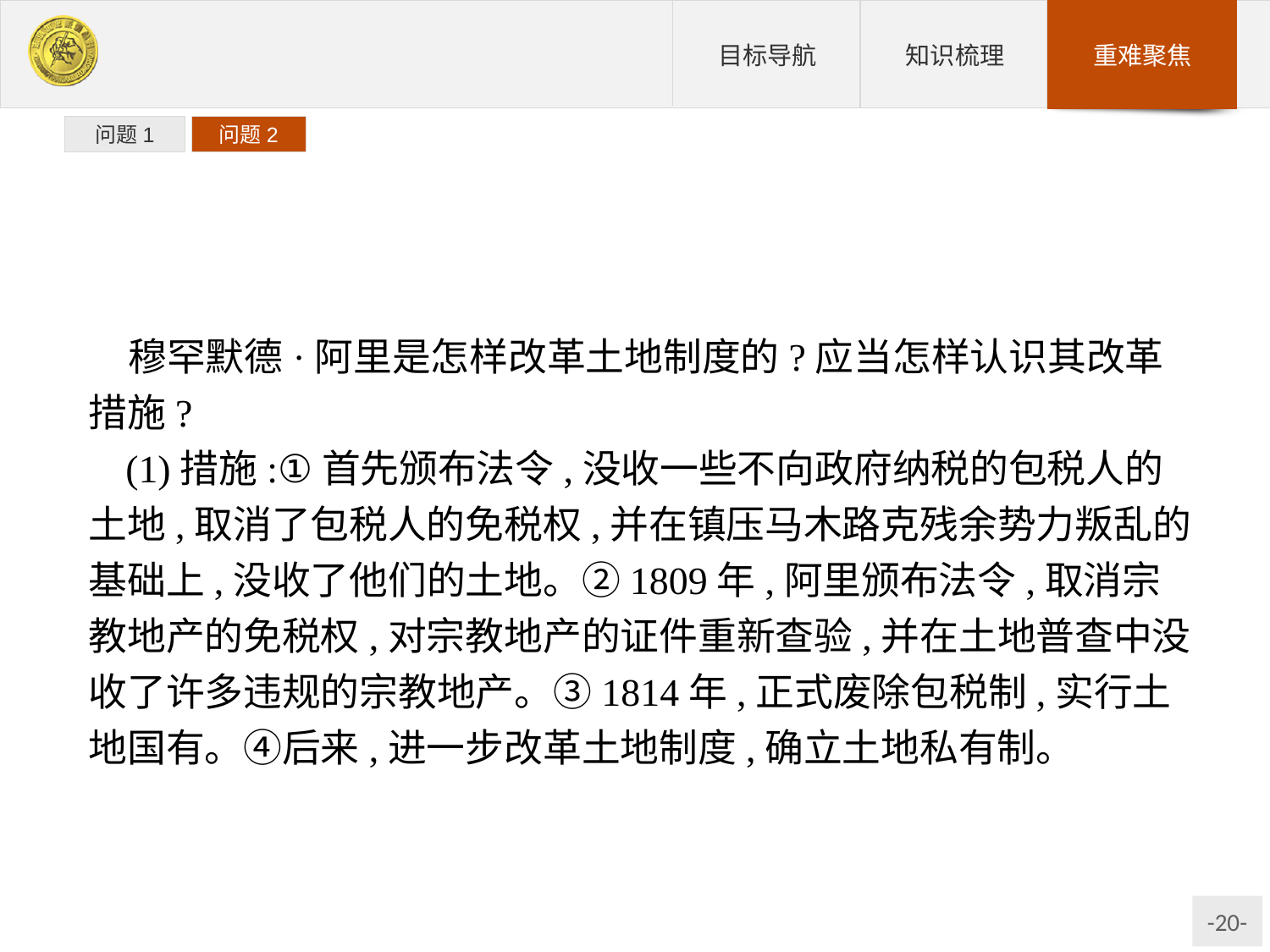

问题1
问题2
穆罕默德·阿里是怎样改革土地制度的?应当怎样认识其改革措施?
(1)措施:①首先颁布法令,没收一些不向政府纳税的包税人的土地,取消了包税人的免税权,并在镇压马木路克残余势力叛乱的基础上,没收了他们的土地。②1809年,阿里颁布法令,取消宗教地产的免税权,对宗教地产的证件重新查验,并在土地普查中没收了许多违规的宗教地产。③1814年,正式废除包税制,实行土地国有。④后来,进一步改革土地制度,确立土地私有制。